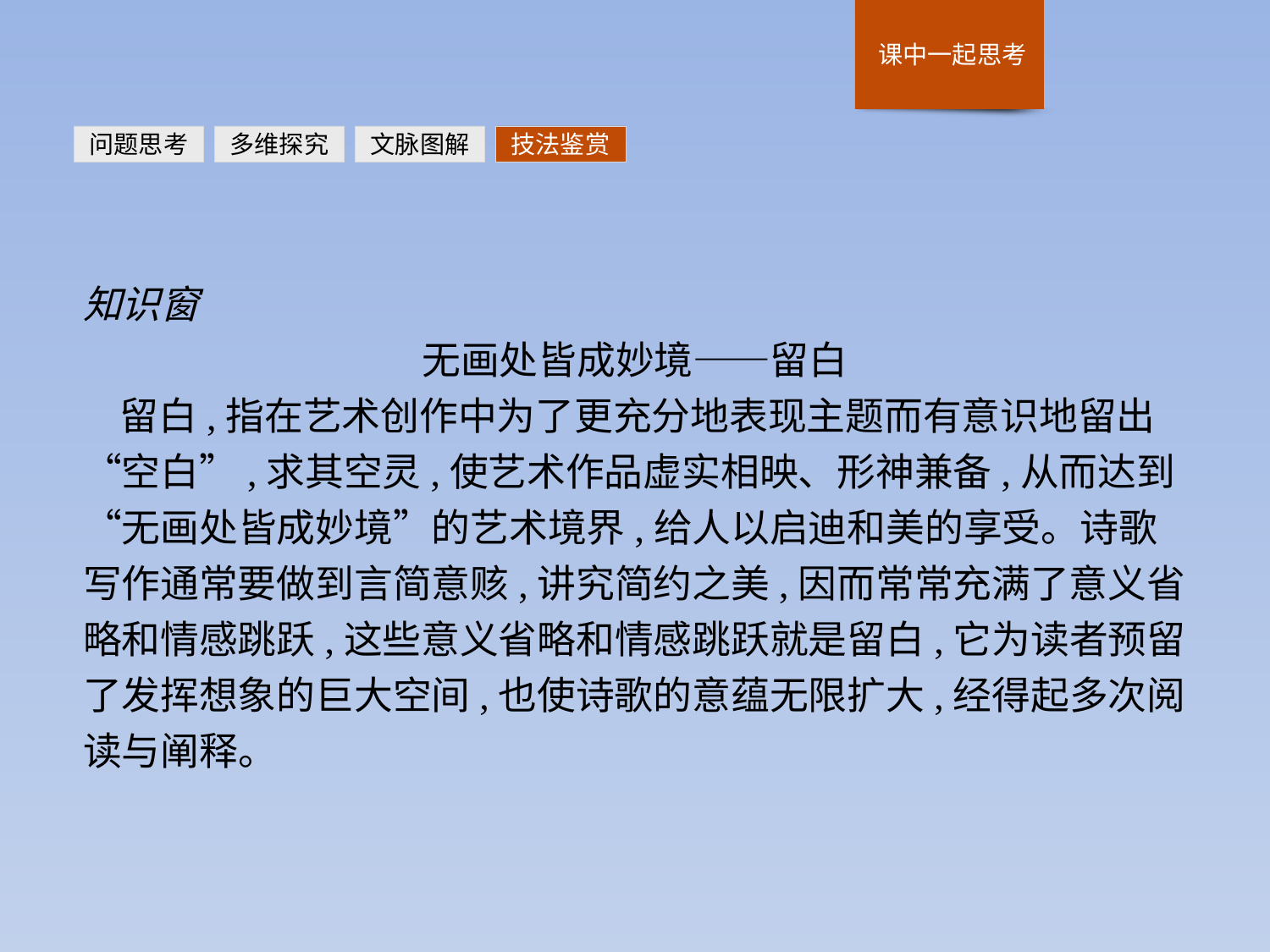

问题思考
多维探究
文脉图解
技法鉴赏
知识窗
无画处皆成妙境——留白
留白,指在艺术创作中为了更充分地表现主题而有意识地留出“空白”,求其空灵,使艺术作品虚实相映、形神兼备,从而达到“无画处皆成妙境”的艺术境界,给人以启迪和美的享受。诗歌写作通常要做到言简意赅,讲究简约之美,因而常常充满了意义省略和情感跳跃,这些意义省略和情感跳跃就是留白,它为读者预留了发挥想象的巨大空间,也使诗歌的意蕴无限扩大,经得起多次阅读与阐释。